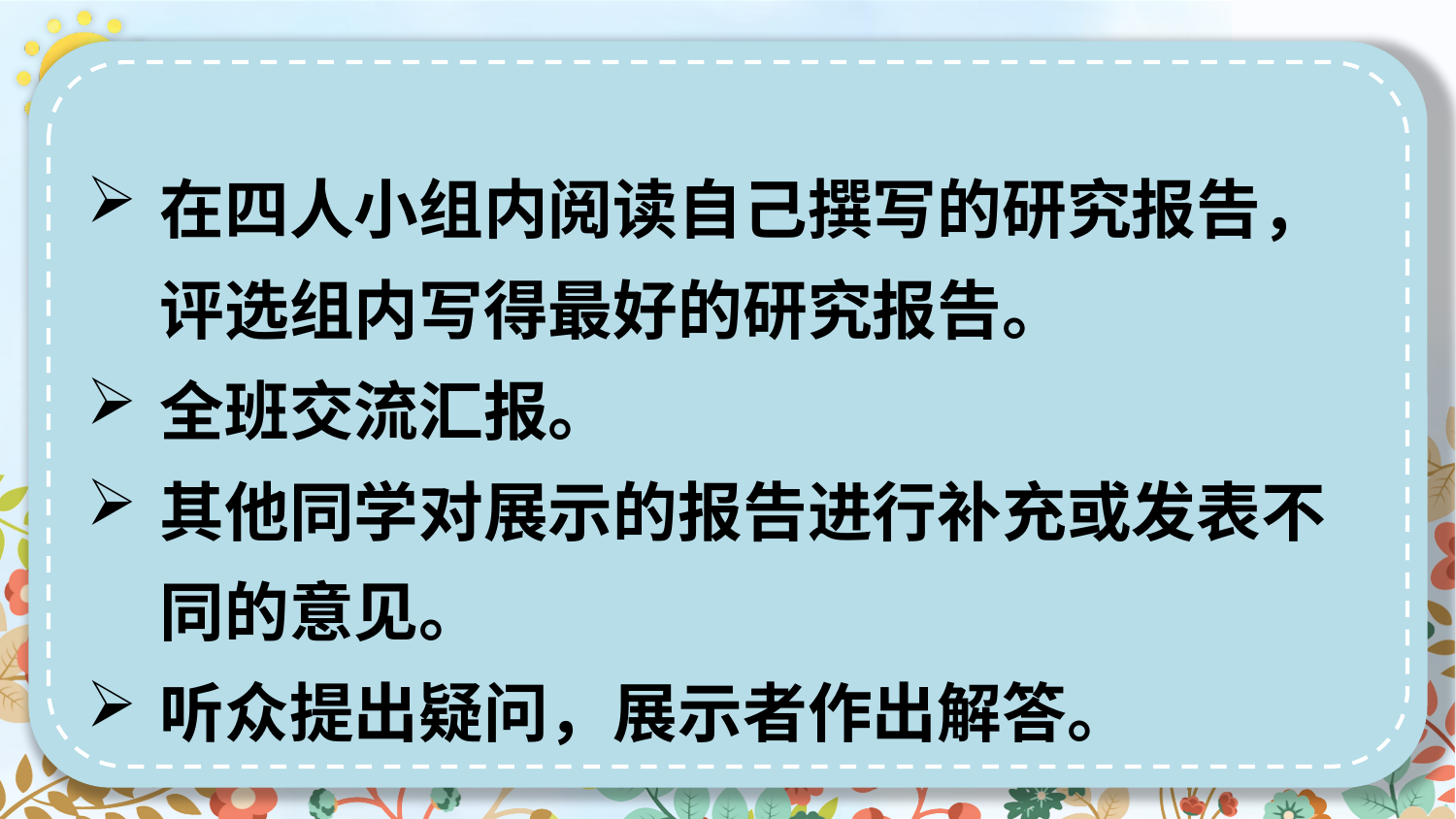

在四人小组内阅读自己撰写的研究报告，评选组内写得最好的研究报告。
全班交流汇报。
其他同学对展示的报告进行补充或发表不同的意见。
听众提出疑问，展示者作出解答。